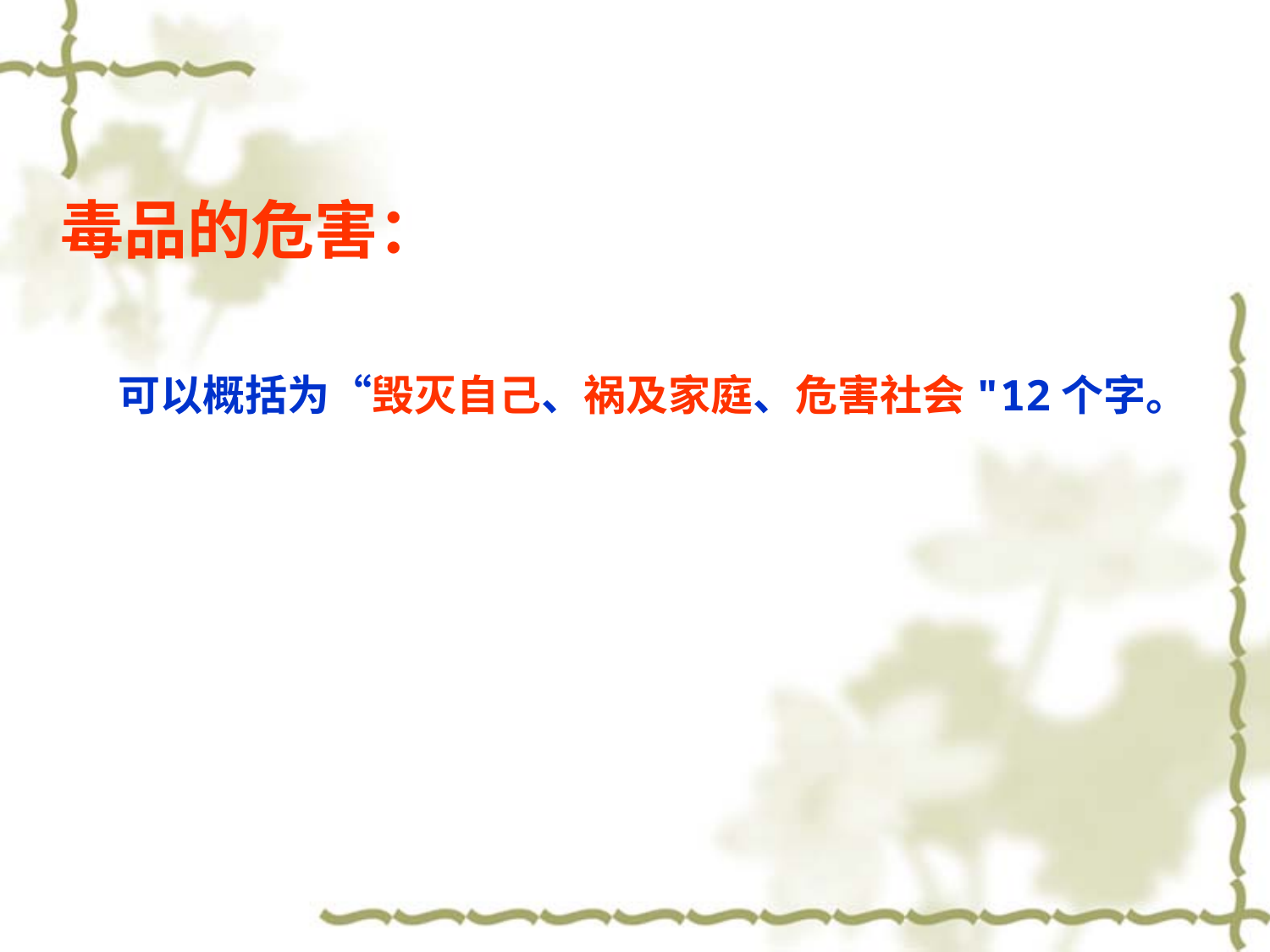

# 预防常识1什么是毒品？它的危害性主要表现在哪些 方面?
    毒品的危害：

          可以概括为“毁灭自己、祸及家庭、危害社会"12个字。